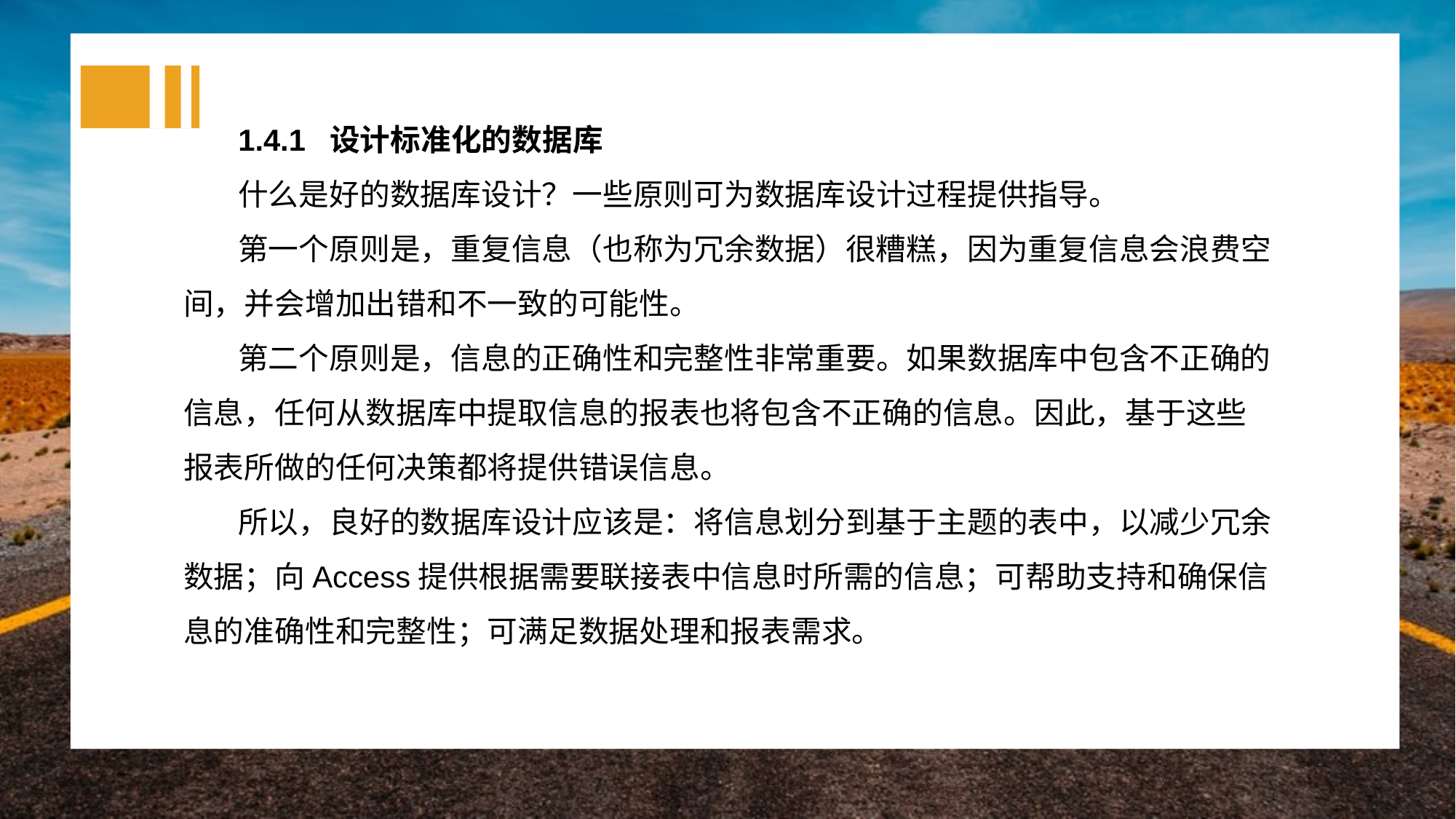

1.4.1  设计标准化的数据库
什么是好的数据库设计？一些原则可为数据库设计过程提供指导。
第一个原则是，重复信息（也称为冗余数据）很糟糕，因为重复信息会浪费空间，并会增加出错和不一致的可能性。
第二个原则是，信息的正确性和完整性非常重要。如果数据库中包含不正确的信息，任何从数据库中提取信息的报表也将包含不正确的信息。因此，基于这些报表所做的任何决策都将提供错误信息。
所以，良好的数据库设计应该是：将信息划分到基于主题的表中，以减少冗余数据；向Access提供根据需要联接表中信息时所需的信息；可帮助支持和确保信息的准确性和完整性；可满足数据处理和报表需求。